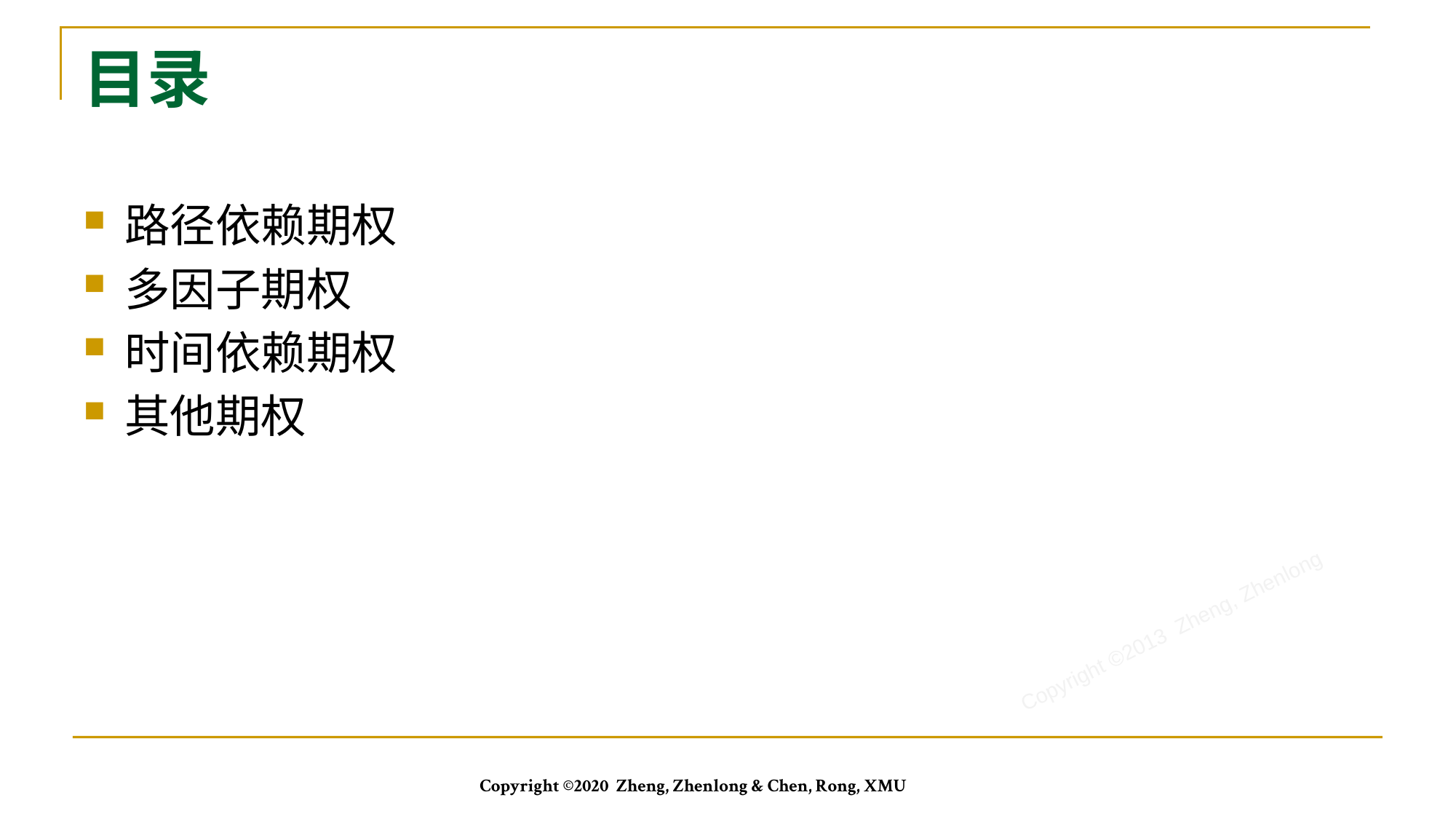

# 目录
路径依赖期权
多因子期权
时间依赖期权
其他期权
Copyright ©2020  Zheng, Zhenlong & Chen, Rong, XMU